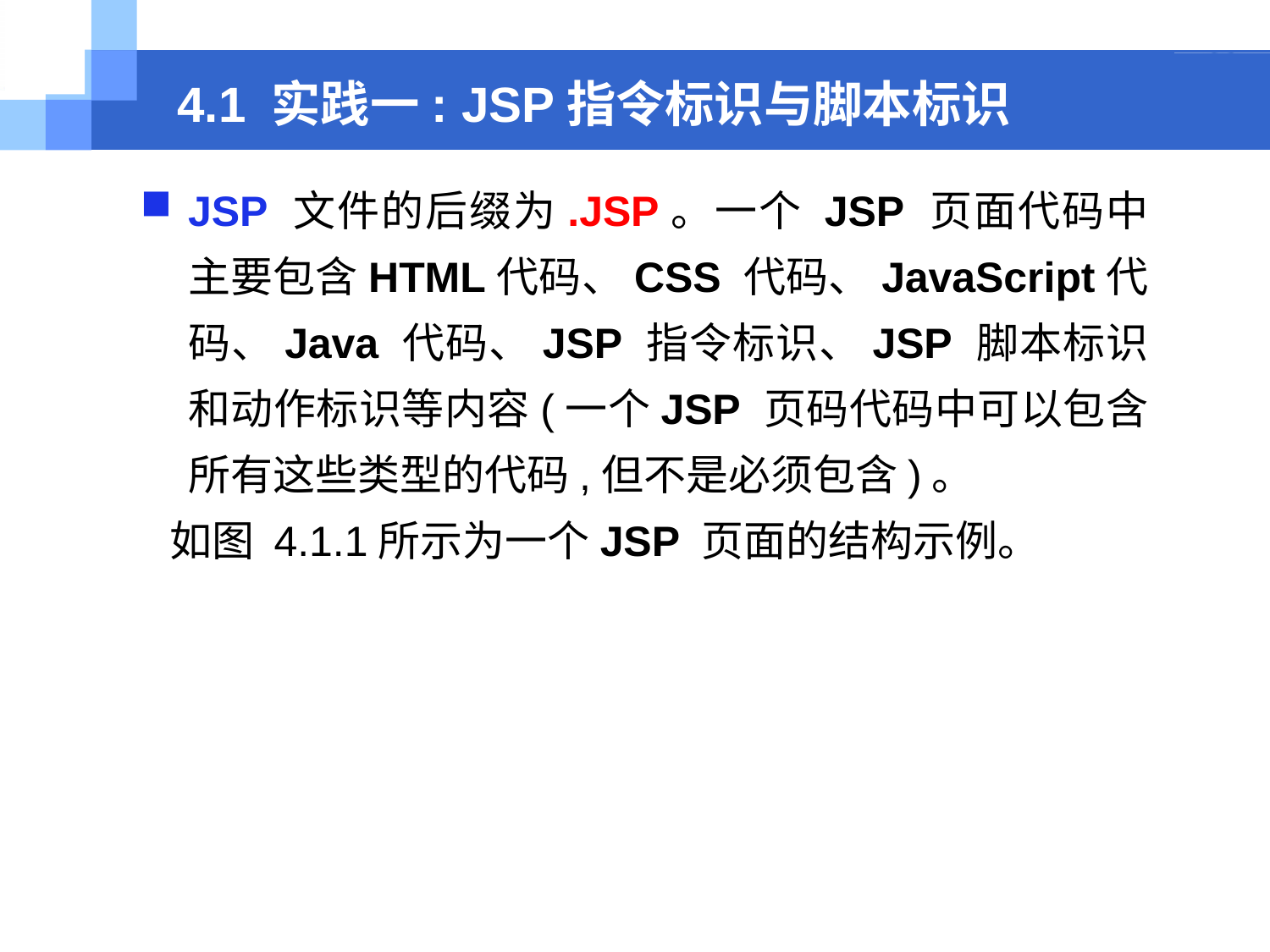

4.1 实践一: JSP指令标识与脚本标识
JSP 文件的后缀为.JSP。一个 JSP 页面代码中主要包含HTML代码、CSS 代码、JavaScript代码、Java 代码、JSP 指令标识、JSP 脚本标识和动作标识等内容(一个JSP 页码代码中可以包含所有这些类型的代码,但不是必须包含)。
  如图 4.1.1所示为一个JSP 页面的结构示例。